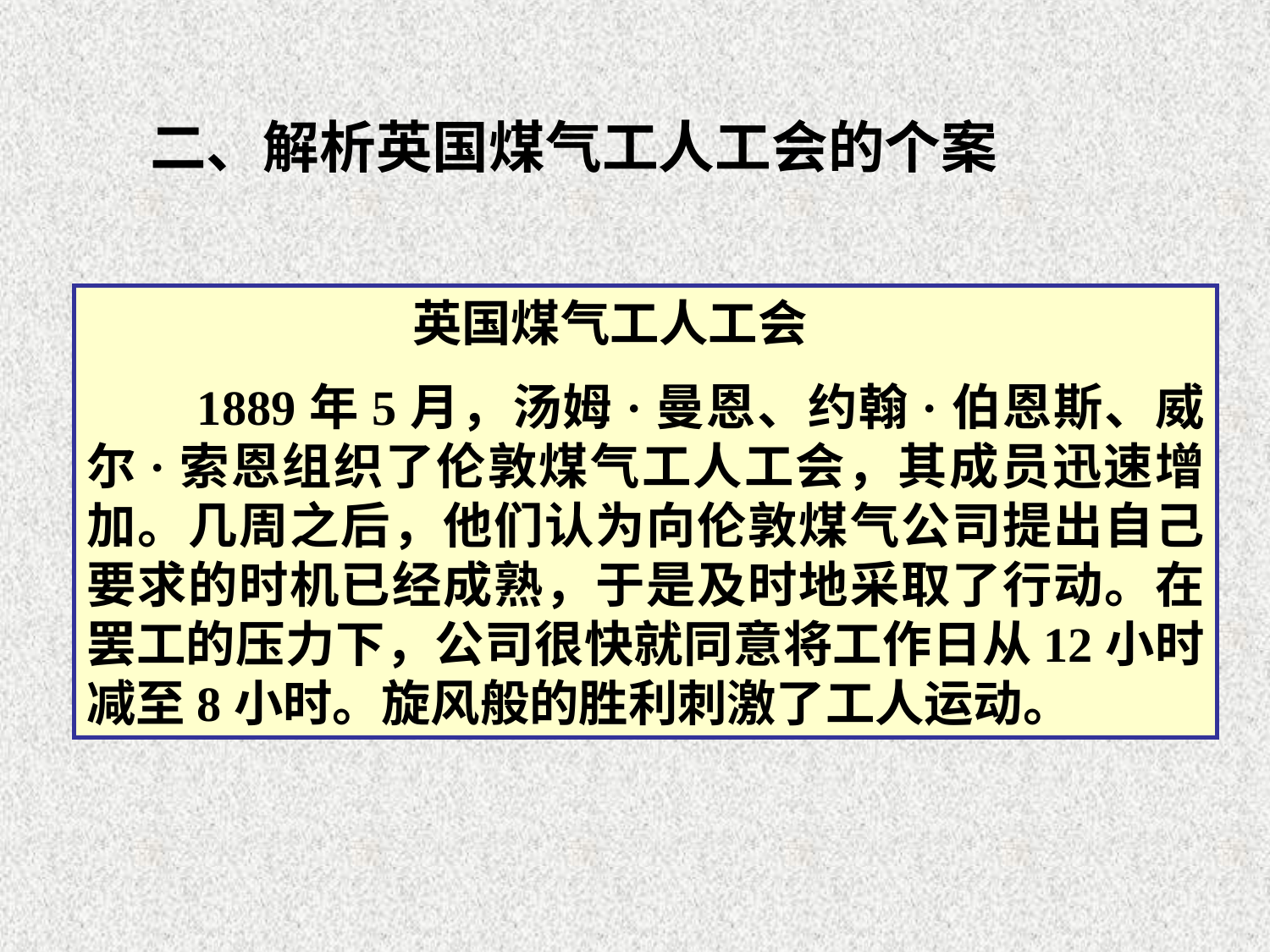

二、解析英国煤气工人工会的个案
                            英国煤气工人工会
        1889年5月，汤姆·曼恩、约翰·伯恩斯、威尔·索恩组织了伦敦煤气工人工会，其成员迅速增加。几周之后，他们认为向伦敦煤气公司提出自己要求的时机已经成熟，于是及时地采取了行动。在罢工的压力下，公司很快就同意将工作日从12小时减至8小时。旋风般的胜利刺激了工人运动。